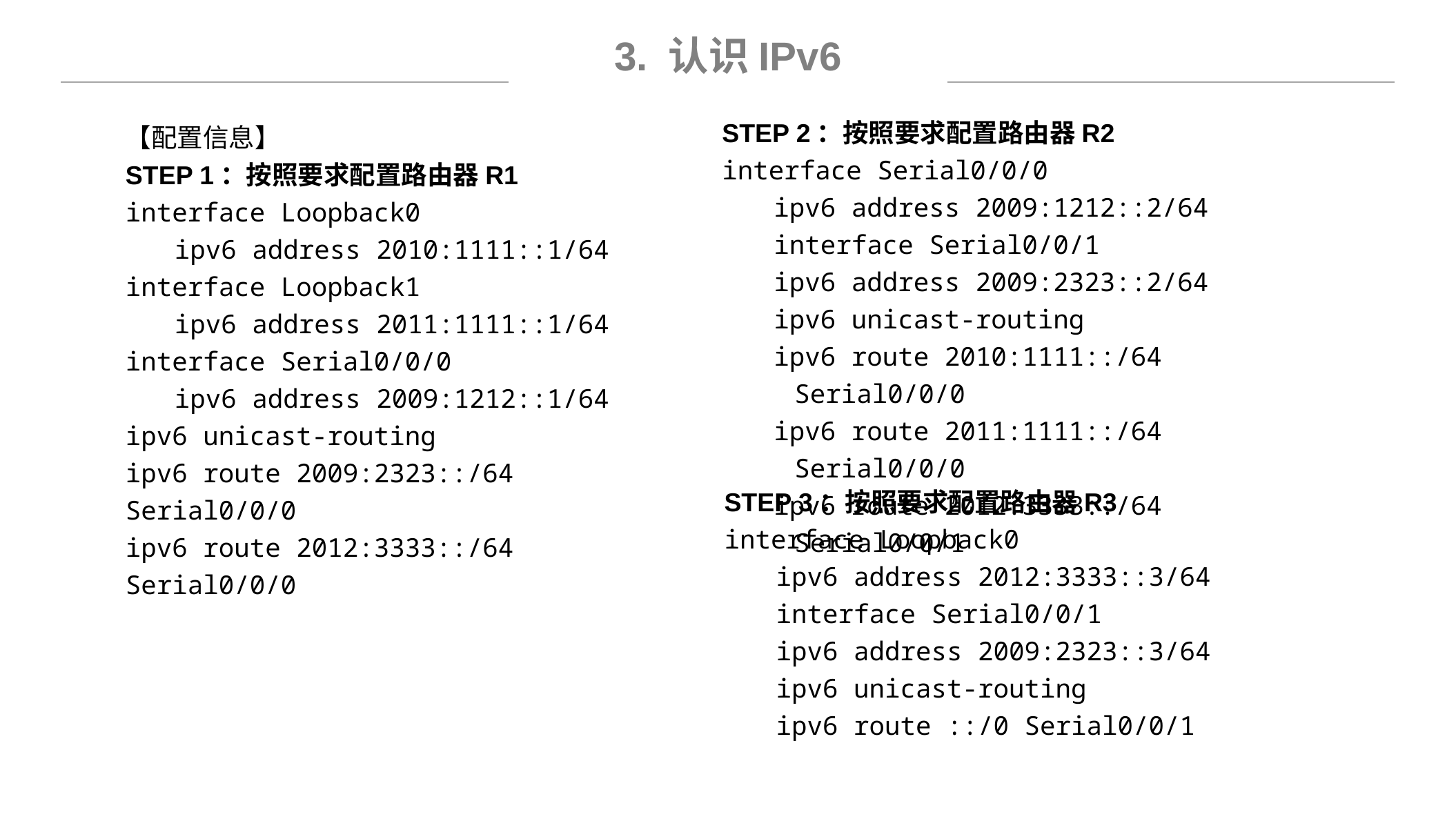

3. 认识IPv6
STEP 2：按照要求配置路由器R2
interface Serial0/0/0
ipv6 address 2009:1212::2/64
interface Serial0/0/1
ipv6 address 2009:2323::2/64
ipv6 unicast-routing
ipv6 route 2010:1111::/64 Serial0/0/0
ipv6 route 2011:1111::/64 Serial0/0/0
ipv6 route 2012:3333::/64 Serial0/0/1
【配置信息】
STEP 1：按照要求配置路由器R1
interface Loopback0
ipv6 address 2010:1111::1/64
interface Loopback1
ipv6 address 2011:1111::1/64
interface Serial0/0/0
ipv6 address 2009:1212::1/64
ipv6 unicast-routing
ipv6 route 2009:2323::/64 Serial0/0/0
ipv6 route 2012:3333::/64 Serial0/0/0

STEP 3：按照要求配置路由器R3
interface Loopback0
ipv6 address 2012:3333::3/64
interface Serial0/0/1
ipv6 address 2009:2323::3/64
ipv6 unicast-routing
ipv6 route ::/0 Serial0/0/1